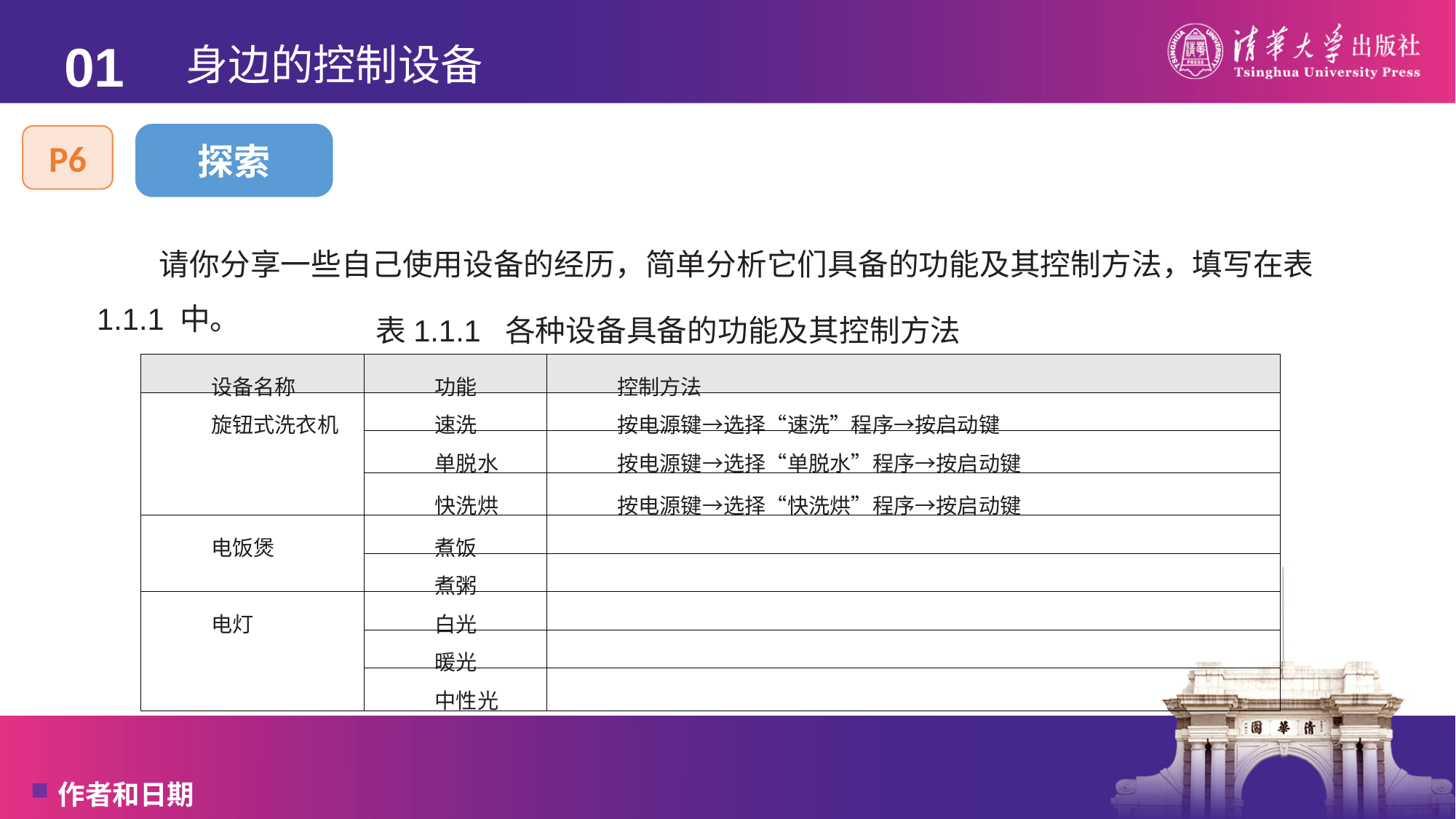

01
# 身边的控制设备
探索
P6
请你分享一些自己使用设备的经历，简单分析它们具备的功能及其控制方法，填写在表 1.1.1 中。
表1.1.1  各种设备具备的功能及其控制方法
| 设备名称 | 功能 | 控制方法 |
| --- | --- | --- |
| 旋钮式洗衣机 | 速洗 | 按电源键→选择“速洗”程序→按启动键 |
|  | 单脱水 | 按电源键→选择“单脱水”程序→按启动键 |
|  | 快洗烘 | 按电源键→选择“快洗烘”程序→按启动键 |
| 电饭煲 | 煮饭 |  |
|  | 煮粥 |  |
| 电灯 | 白光 |  |
|  | 暖光 |  |
|  | 中性光 |  |
作者和日期